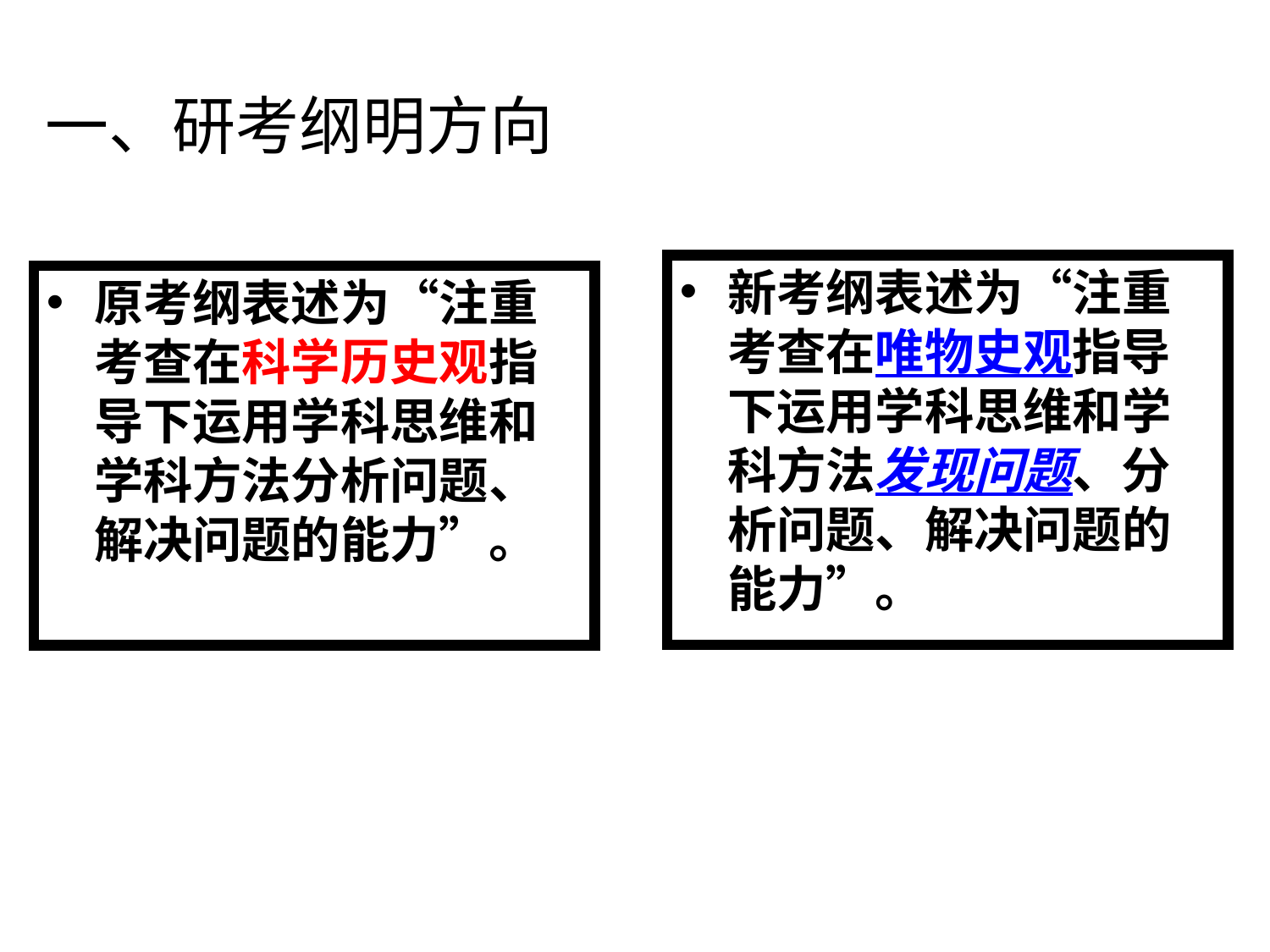

一、研考纲明方向
新考纲表述为“注重考查在唯物史观指导下运用学科思维和学科方法发现问题、分析问题、解决问题的能力”。
原考纲表述为“注重考查在科学历史观指导下运用学科思维和学科方法分析问题、解决问题的能力”。